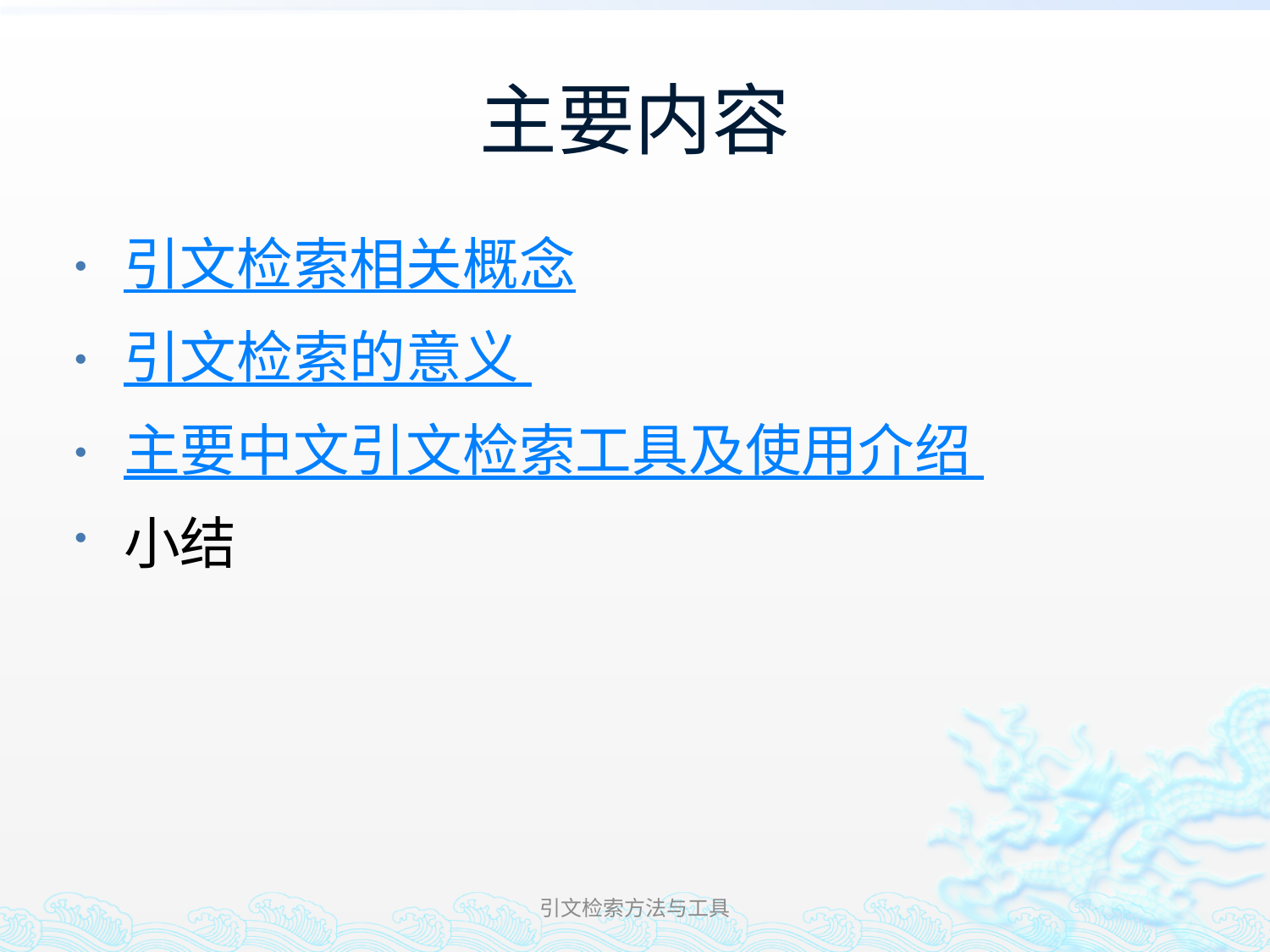

# 主要内容
引文检索相关概念
引文检索的意义
主要中文引文检索工具及使用介绍
小结

引文检索方法与工具